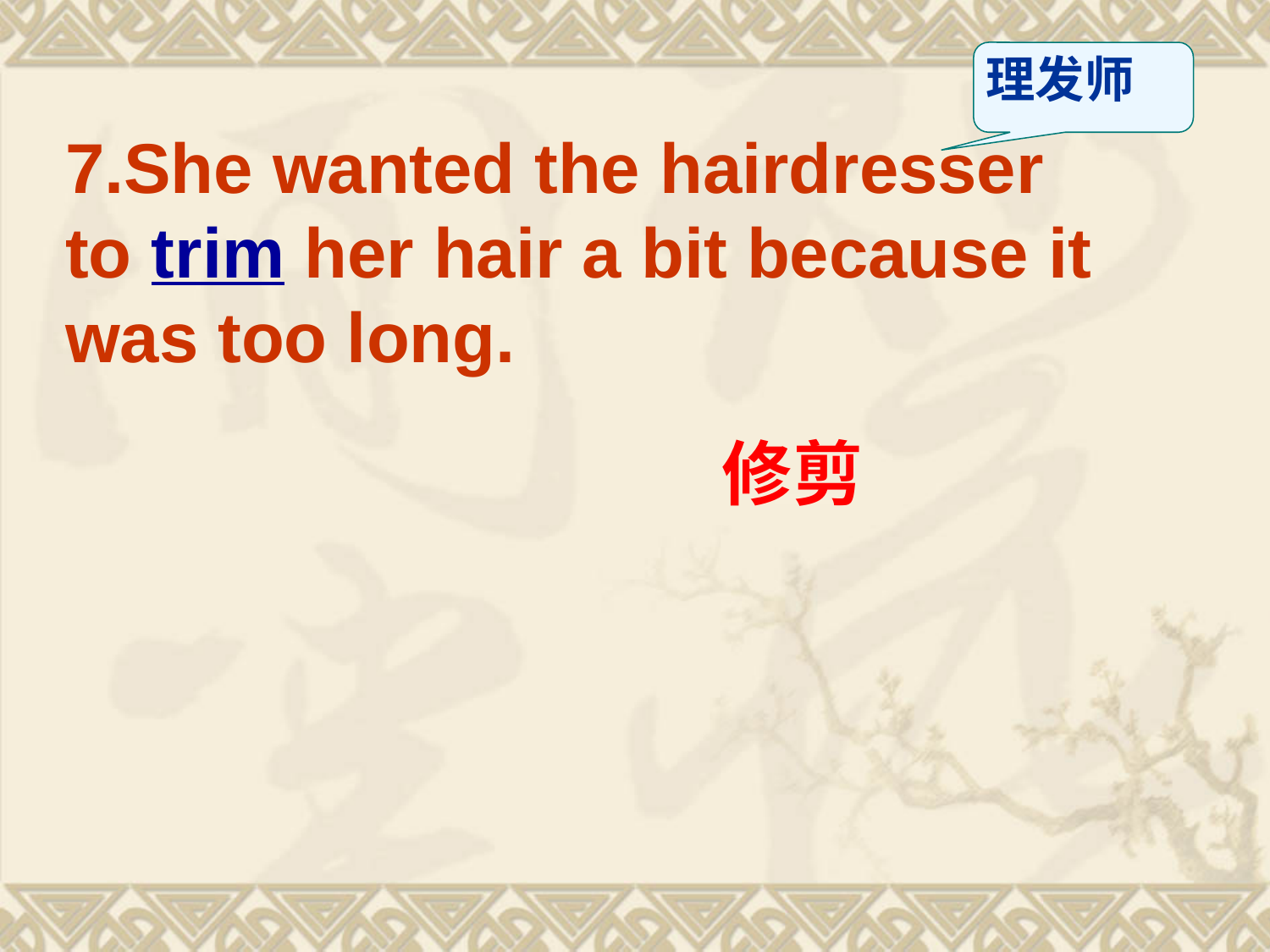

理发师
7.She wanted the hairdresser to trim her hair a bit because it was too long.
修剪